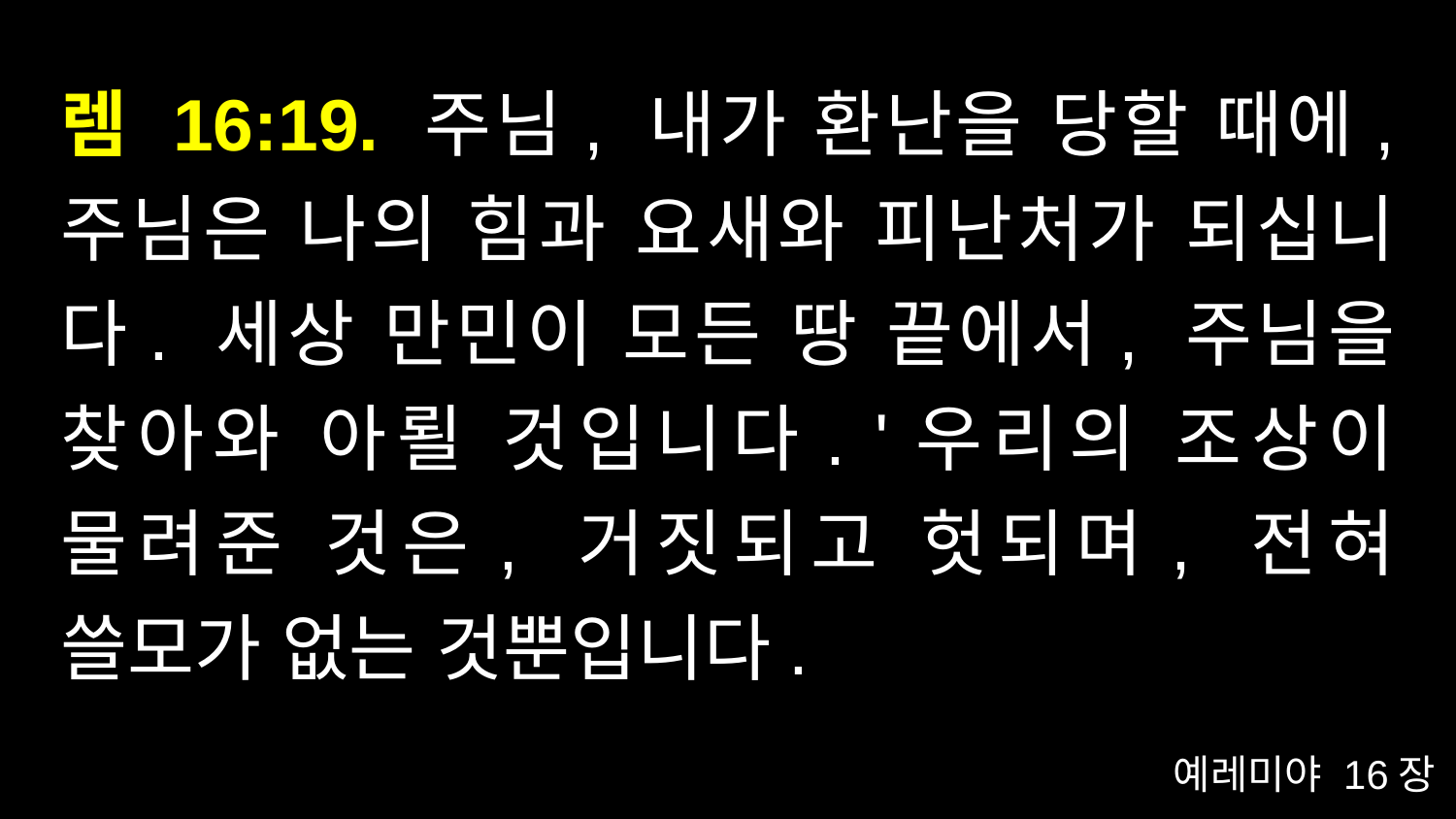

# 렘 16:19. 주님, 내가 환난을 당할 때에, 주님은 나의 힘과 요새와 피난처가 되십니다. 세상 만민이 모든 땅 끝에서, 주님을 찾아와 아뢸 것입니다. '우리의 조상이 물려준 것은, 거짓되고 헛되며, 전혀 쓸모가 없는 것뿐입니다.
예레미야 16장